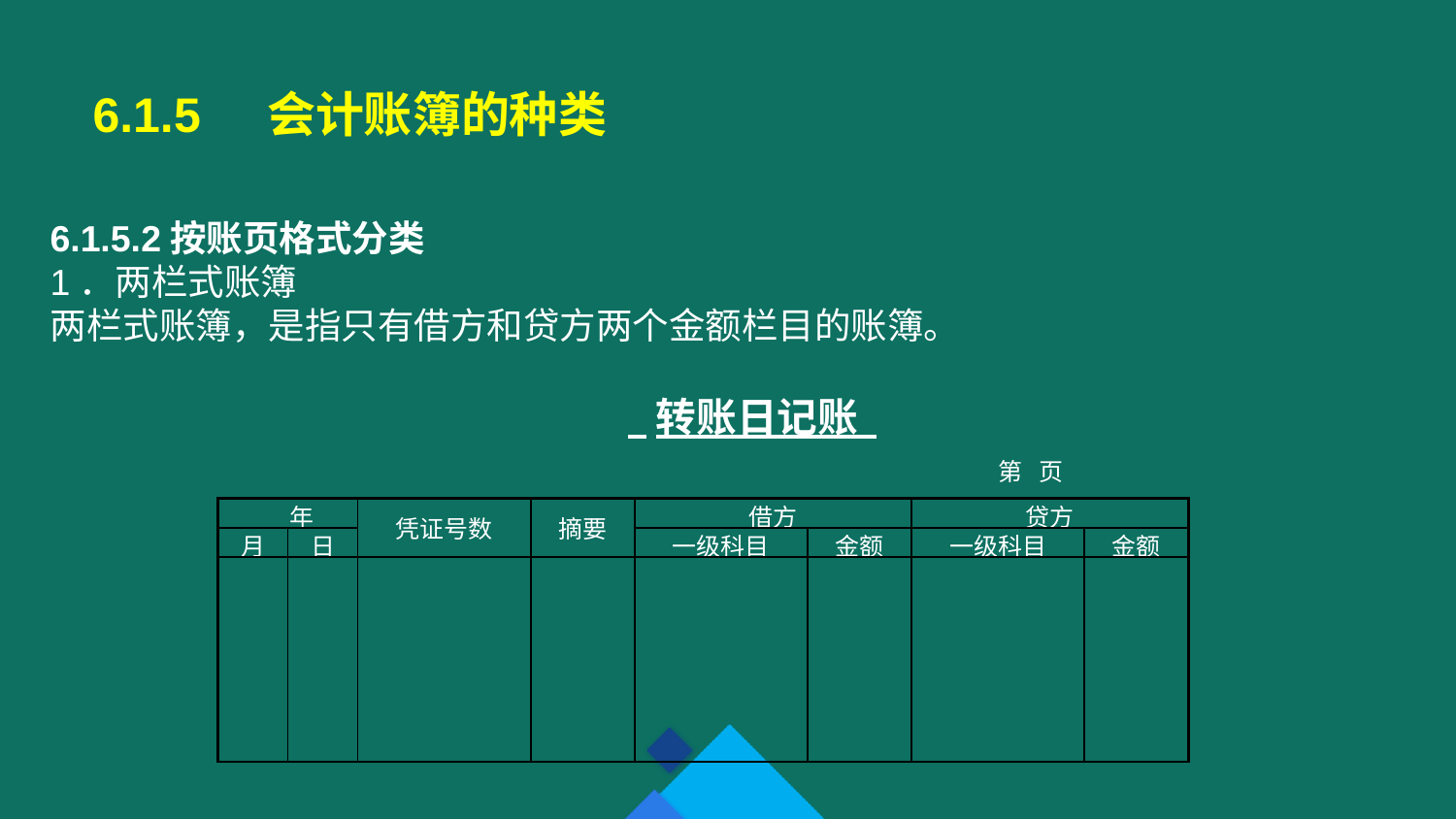

6.1.5    会计账簿的种类

6.1.5.2按账页格式分类
1．两栏式账簿
两栏式账簿，是指只有借方和贷方两个金额栏目的账簿。

  转账日记账
                                                             第   页
| 年 |  | 凭证号数 | 摘要 | 借方 |  | 贷方 |  |
| --- | --- | --- | --- | --- | --- | --- | --- |
| 月 | 日 |  |  | 一级科目 | 金额 | 一级科目 | 金额 |
|  |  |  |  |  |  |  |  |